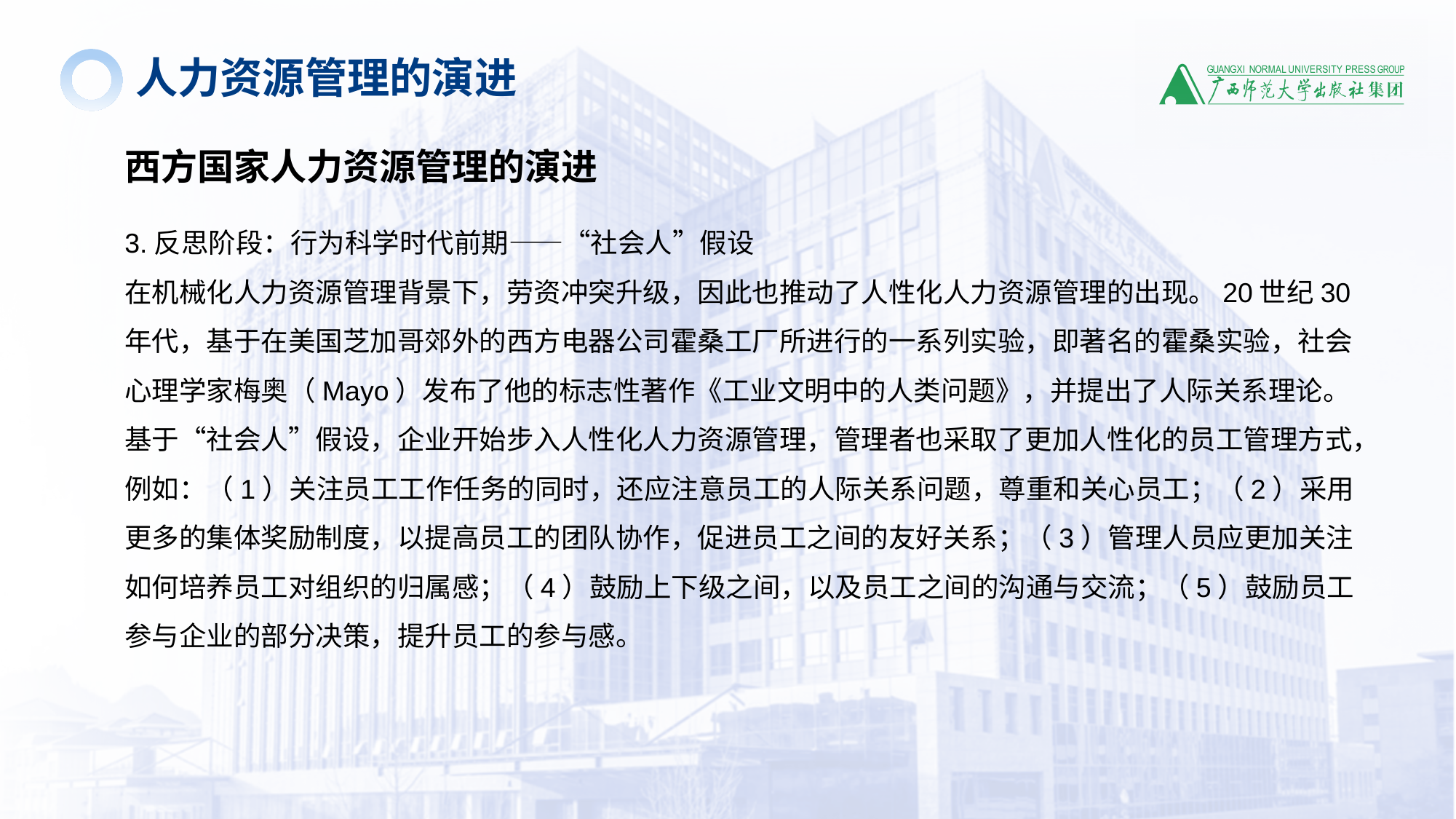

人力资源管理的演进

西方国家人力资源管理的演进
3.反思阶段：行为科学时代前期——“社会人”假设
在机械化人力资源管理背景下，劳资冲突升级，因此也推动了人性化人力资源管理的出现。20世纪30年代，基于在美国芝加哥郊外的西方电器公司霍桑工厂所进行的一系列实验，即著名的霍桑实验，社会心理学家梅奥（Mayo）发布了他的标志性著作《工业文明中的人类问题》，并提出了人际关系理论。
基于“社会人”假设，企业开始步入人性化人力资源管理，管理者也采取了更加人性化的员工管理方式，例如：（1）关注员工工作任务的同时，还应注意员工的人际关系问题，尊重和关心员工；（2）采用更多的集体奖励制度，以提高员工的团队协作，促进员工之间的友好关系；（3）管理人员应更加关注如何培养员工对组织的归属感；（4）鼓励上下级之间，以及员工之间的沟通与交流；（5）鼓励员工参与企业的部分决策，提升员工的参与感。